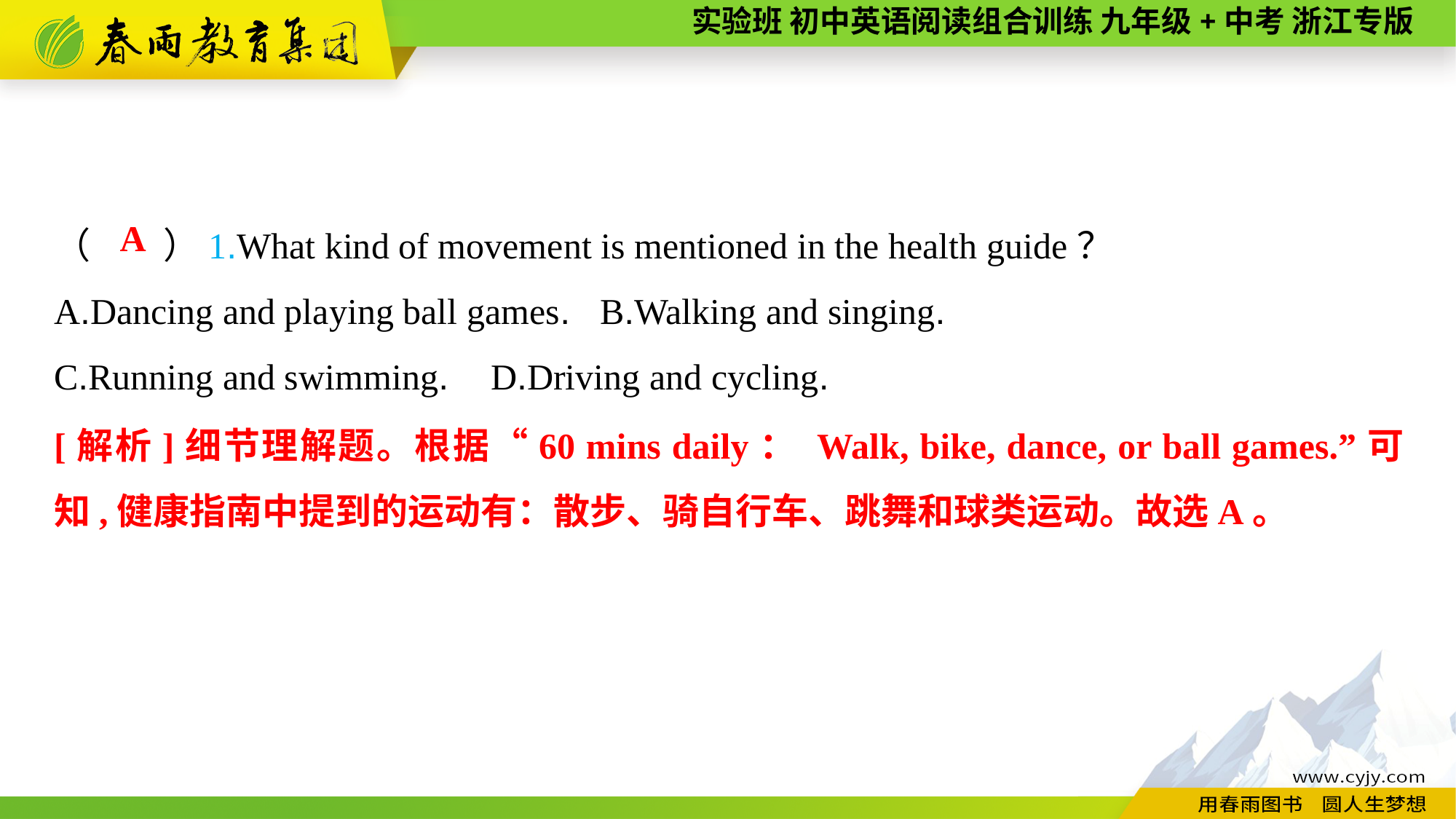

（　　）1.What kind of movement is mentioned in the health guide？
A.Dancing and playing ball games.	B.Walking and singing.
C.Running and swimming.	D.Driving and cycling.
A
[解析]细节理解题。根据“60 mins daily： Walk, bike, dance, or ball games.”可知,健康指南中提到的运动有：散步、骑自行车、跳舞和球类运动。故选A。